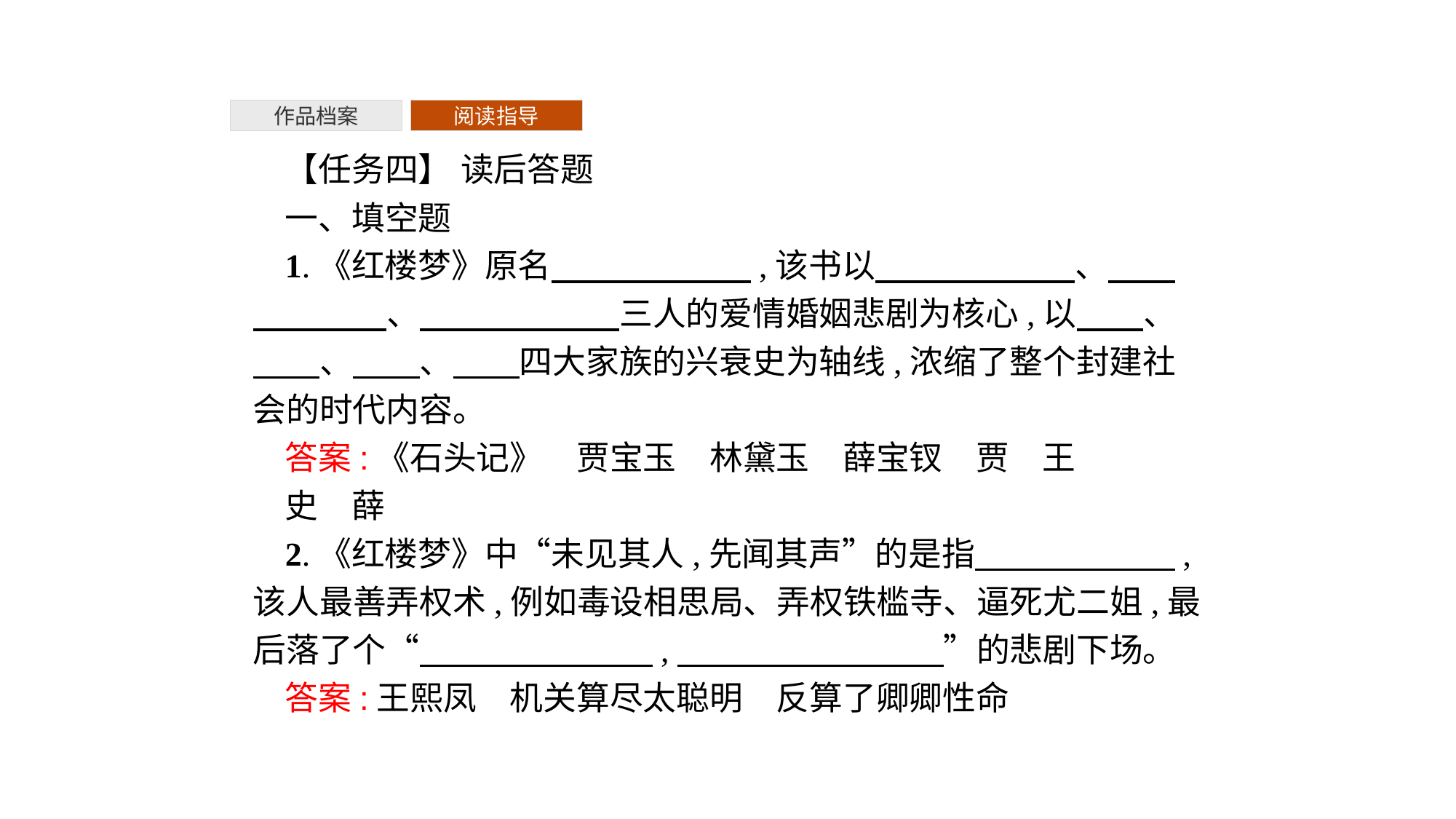

作品档案
阅读指导
【任务四】 读后答题
一、填空题
1.《红楼梦》原名　　　　　　,该书以　　　　　　、　　　　　　、　　　　　　三人的爱情婚姻悲剧为核心,以　　、　　、　　、　　四大家族的兴衰史为轴线,浓缩了整个封建社会的时代内容。
答案:《石头记》　贾宝玉　林黛玉　薛宝钗　贾　王
史　薛
2.《红楼梦》中“未见其人,先闻其声”的是指　　　　　　,该人最善弄权术,例如毒设相思局、弄权铁槛寺、逼死尤二姐,最后落了个“　　　　　　　,　　　　　　　　”的悲剧下场。
答案:王熙凤　机关算尽太聪明　反算了卿卿性命